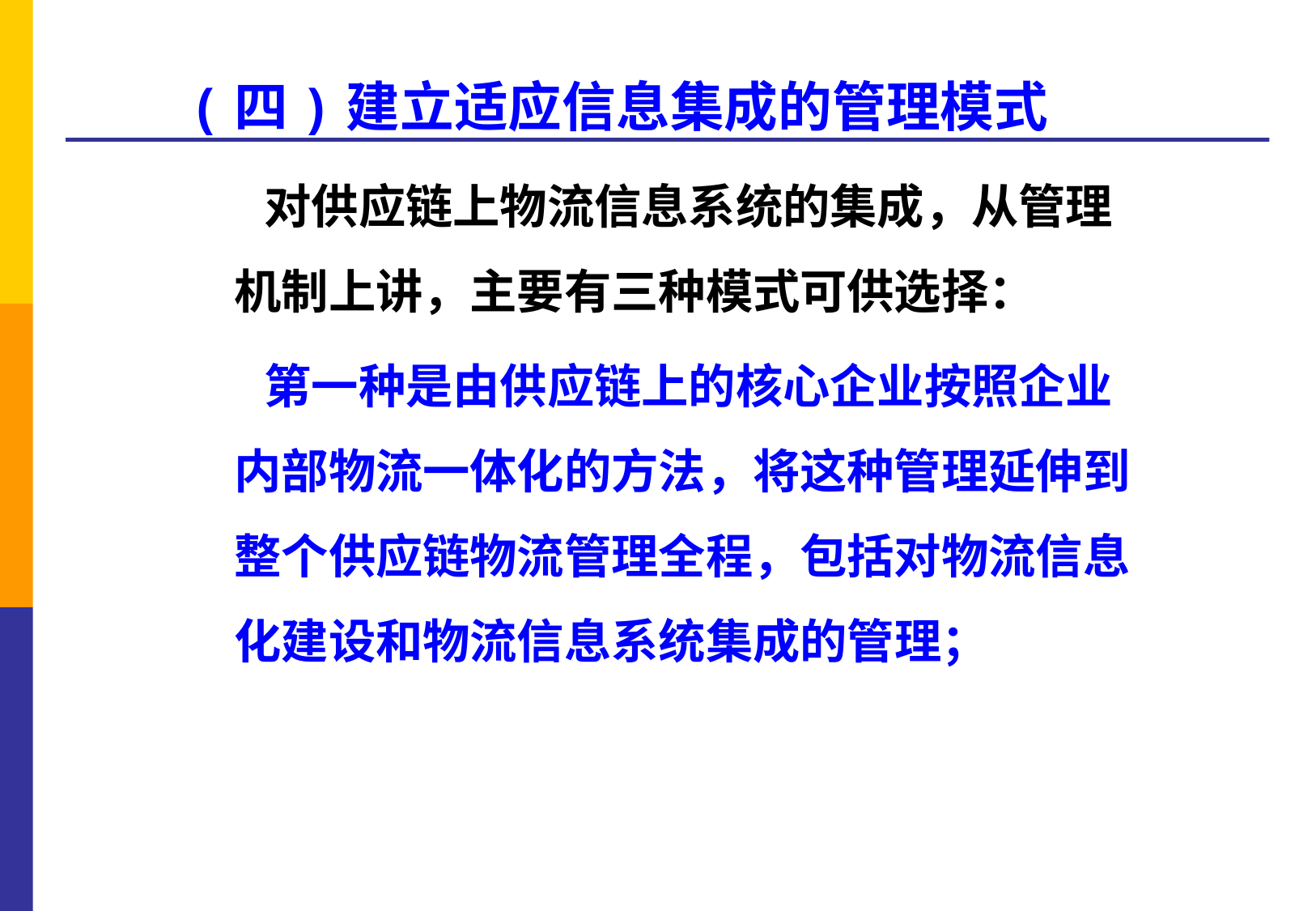

(四)建立适应信息集成的管理模式
      对供应链上物流信息系统的集成，从管理机制上讲，主要有三种模式可供选择：
      第一种是由供应链上的核心企业按照企业内部物流一体化的方法，将这种管理延伸到整个供应链物流管理全程，包括对物流信息化建设和物流信息系统集成的管理；